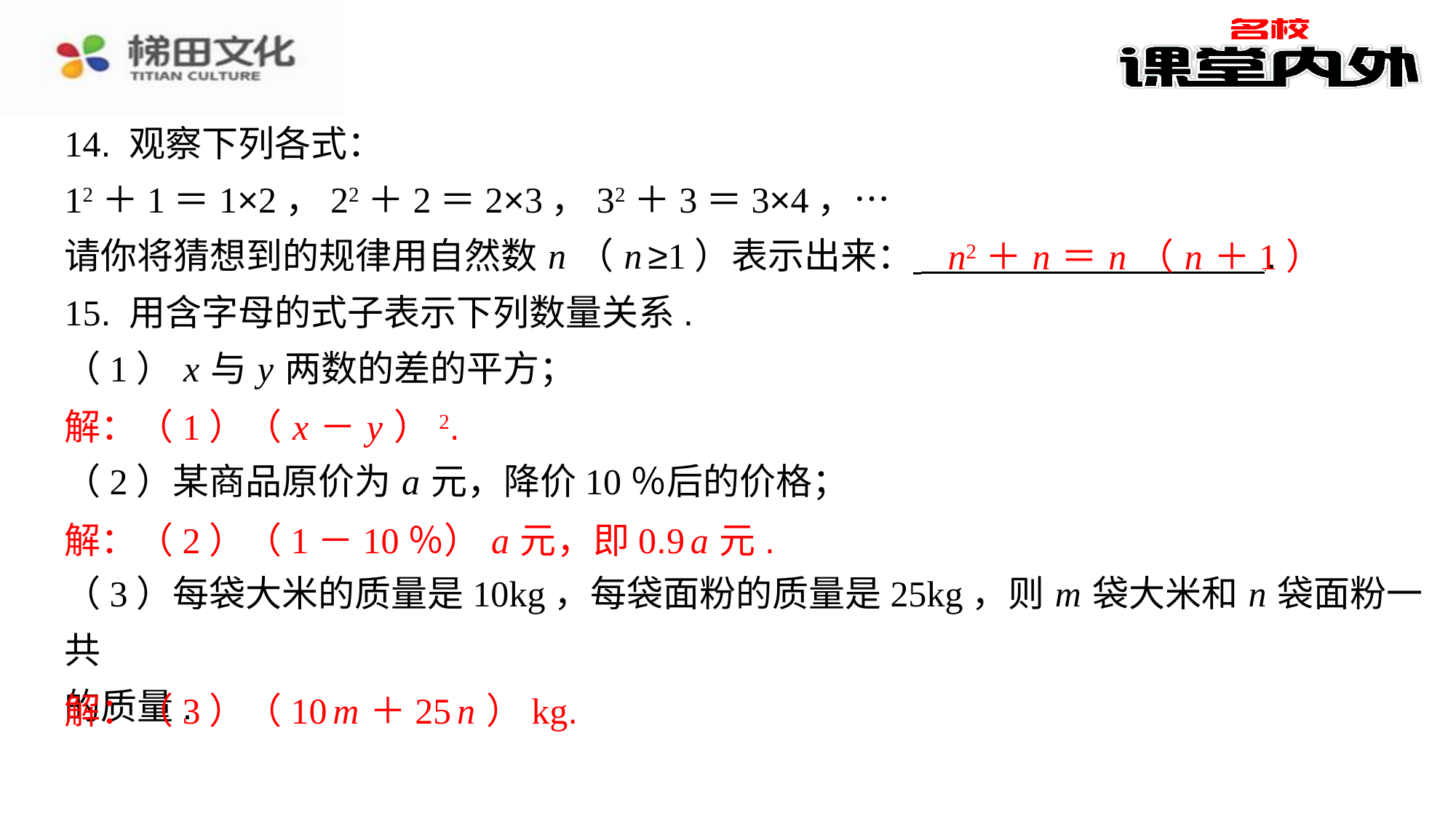

14. 观察下列各式：
12＋1＝1×2，22＋2＝2×3，32＋3＝3×4，…
请你将猜想到的规律用自然数 n （ n ≥1）表示出来：                                                     ⁠.
15. 用含字母的式子表示下列数量关系.
（1） x 与 y 两数的差的平方；
解：（1）（ x － y ）2.
（2）某商品原价为 a 元，降价10％后的价格；
解：（2）（1－10％） a 元，即0.9 a 元.
（3）每袋大米的质量是10kg，每袋面粉的质量是25kg，则 m 袋大米和 n 袋面粉一共
的质量.
解：（3）（10 m ＋25 n ）kg.
n2＋ n ＝ n （ n ＋1）
解：（1）（ x － y ）2.
解：（2）（1－10％） a 元，即0.9 a 元.
解：（3）（10 m ＋25 n ）kg.